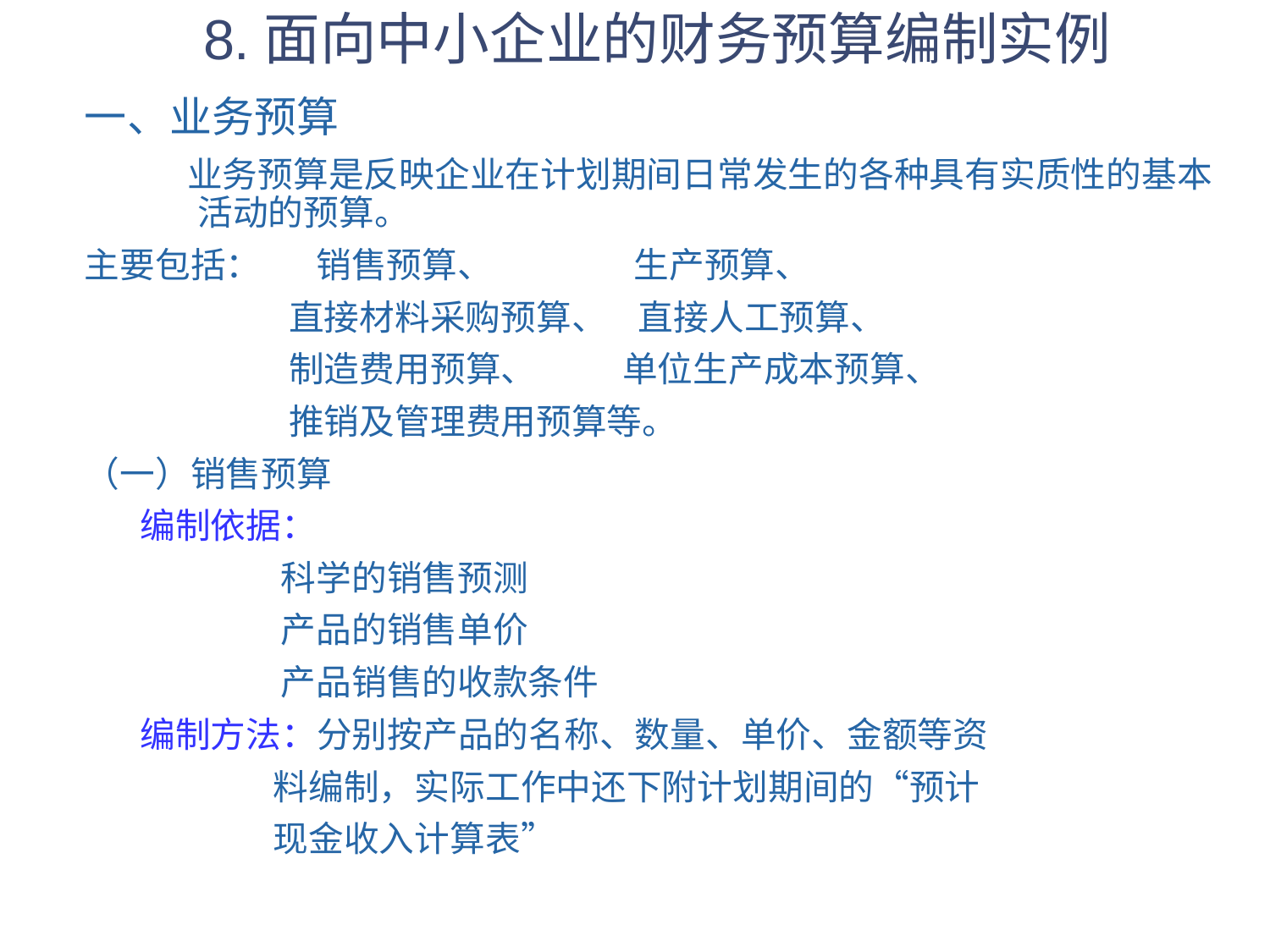

# 8.面向中小企业的财务预算编制实例
一、业务预算
            业务预算是反映企业在计划期间日常发生的各种具有实质性的基本活动的预算。
主要包括：       销售预算、                  生产预算、
                         直接材料采购预算、    直接人工预算、
                         制造费用预算、           单位生产成本预算、
                         推销及管理费用预算等。
（一）销售预算
      编制依据：
                        科学的销售预测
                        产品的销售单价
                        产品销售的收款条件
      编制方法：分别按产品的名称、数量、单价、金额等资
                       料编制，实际工作中还下附计划期间的“预计
                       现金收入计算表”